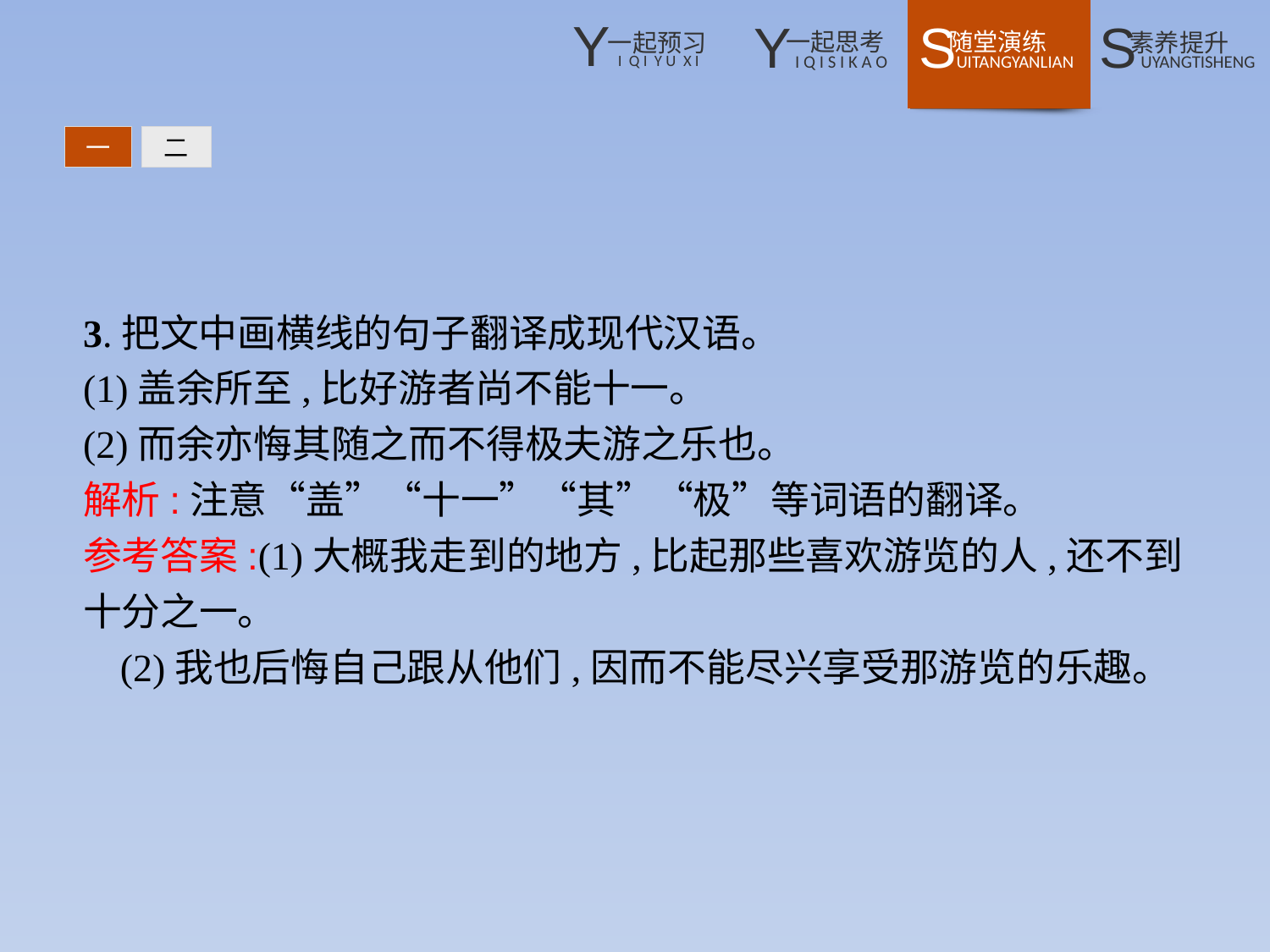

一
二
3.把文中画横线的句子翻译成现代汉语。
(1)盖余所至,比好游者尚不能十一。
(2)而余亦悔其随之而不得极夫游之乐也。
解析:注意“盖”“十一”“其”“极”等词语的翻译。
参考答案:(1)大概我走到的地方,比起那些喜欢游览的人,还不到十分之一。
(2)我也后悔自己跟从他们,因而不能尽兴享受那游览的乐趣。